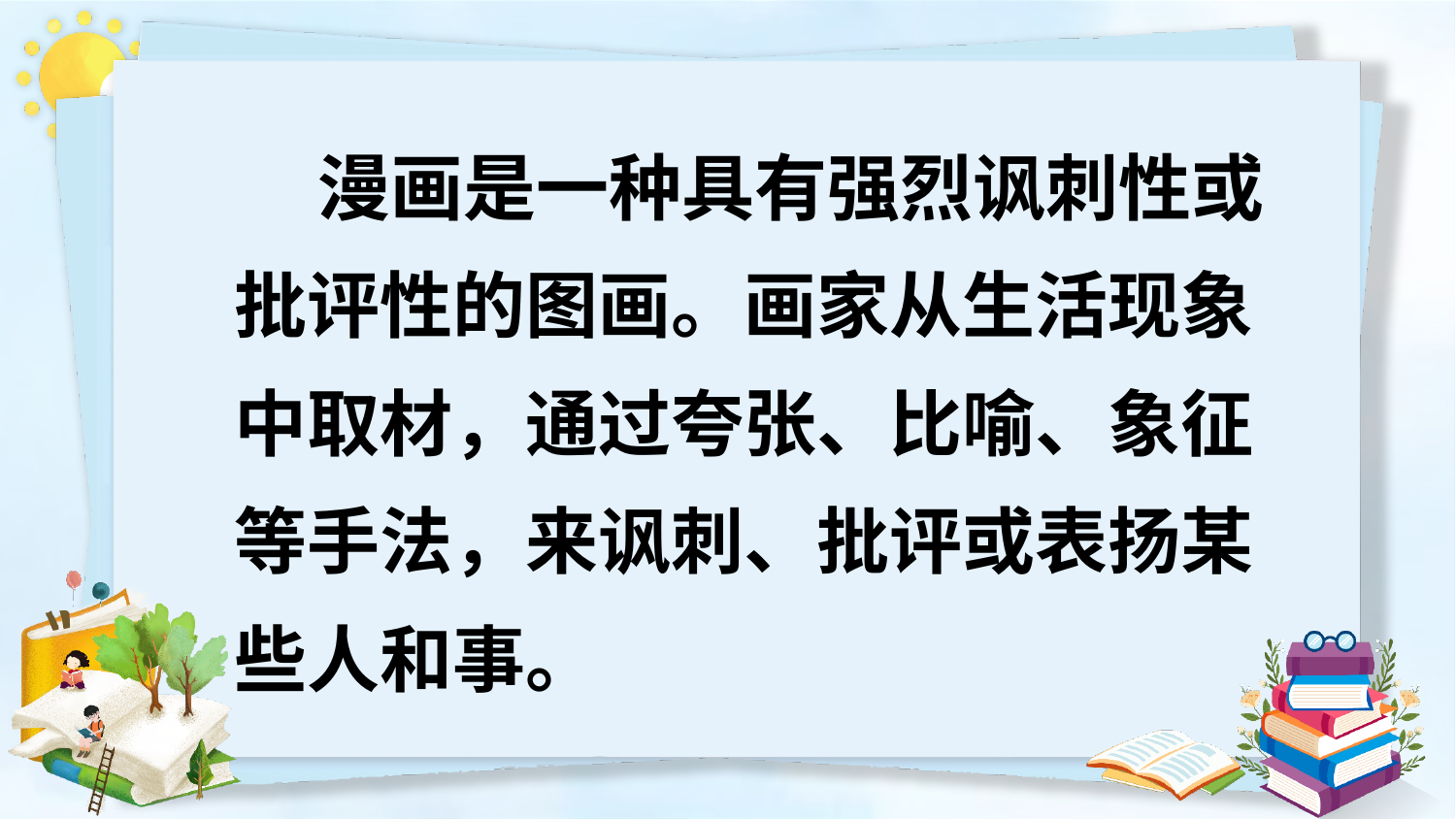

漫画是一种具有强烈讽刺性或批评性的图画。画家从生活现象中取材，通过夸张、比喻、象征等手法，来讽刺、批评或表扬某些人和事。